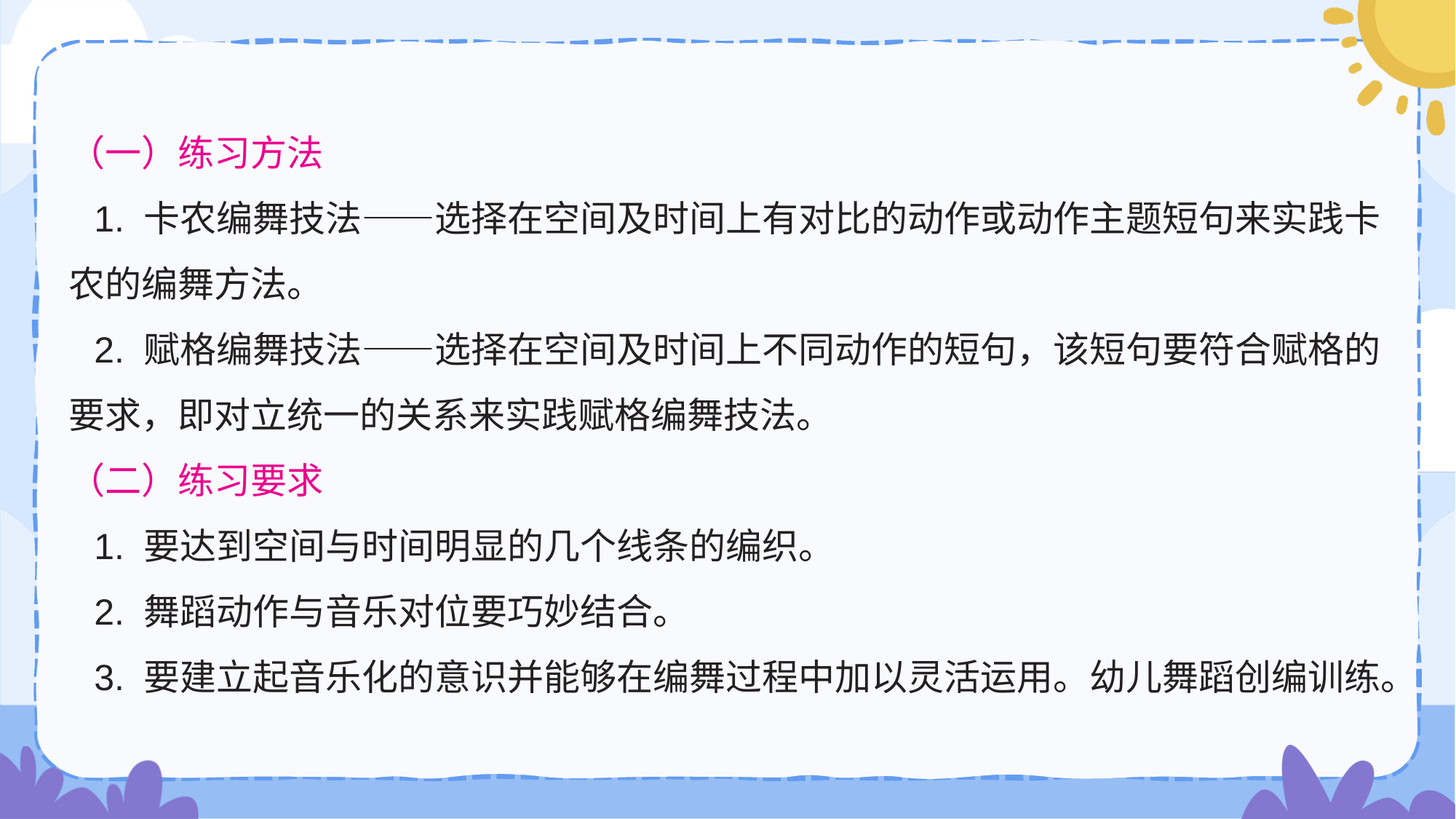

（一）练习方法
  1. 卡农编舞技法——选择在空间及时间上有对比的动作或动作主题短句来实践卡农的编舞方法。
  2. 赋格编舞技法——选择在空间及时间上不同动作的短句，该短句要符合赋格的要求，即对立统一的关系来实践赋格编舞技法。
（二）练习要求
  1. 要达到空间与时间明显的几个线条的编织。
  2. 舞蹈动作与音乐对位要巧妙结合。
  3. 要建立起音乐化的意识并能够在编舞过程中加以灵活运用。幼儿舞蹈创编训练。